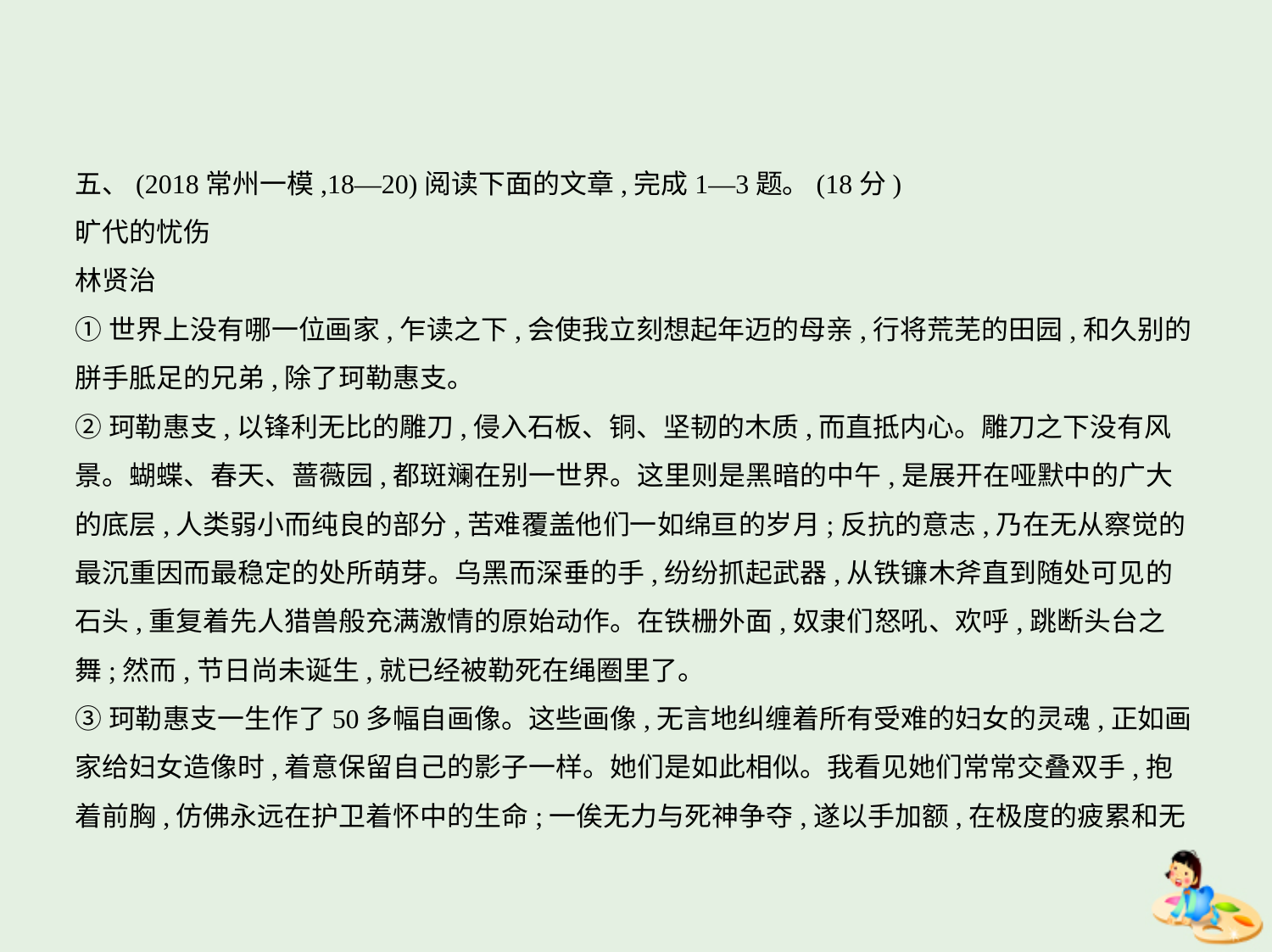

五、(2018常州一模,18—20)阅读下面的文章,完成1—3题。(18分)
旷代的忧伤
林贤治
①世界上没有哪一位画家,乍读之下,会使我立刻想起年迈的母亲,行将荒芜的田园,和久别的
胼手胝足的兄弟,除了珂勒惠支。
②珂勒惠支,以锋利无比的雕刀,侵入石板、铜、坚韧的木质,而直抵内心。雕刀之下没有风
景。蝴蝶、春天、蔷薇园,都斑斓在别一世界。这里则是黑暗的中午,是展开在哑默中的广大
的底层,人类弱小而纯良的部分,苦难覆盖他们一如绵亘的岁月;反抗的意志,乃在无从察觉的
最沉重因而最稳定的处所萌芽。乌黑而深垂的手,纷纷抓起武器,从铁镰木斧直到随处可见的
石头,重复着先人猎兽般充满激情的原始动作。在铁栅外面,奴隶们怒吼、欢呼,跳断头台之
舞;然而,节日尚未诞生,就已经被勒死在绳圈里了。
③珂勒惠支一生作了50多幅自画像。这些画像,无言地纠缠着所有受难的妇女的灵魂,正如画
家给妇女造像时,着意保留自己的影子一样。她们是如此相似。我看见她们常常交叠双手,抱
着前胸,仿佛永远在护卫着怀中的生命;一俟无力与死神争夺,遂以手加额,在极度的疲累和无